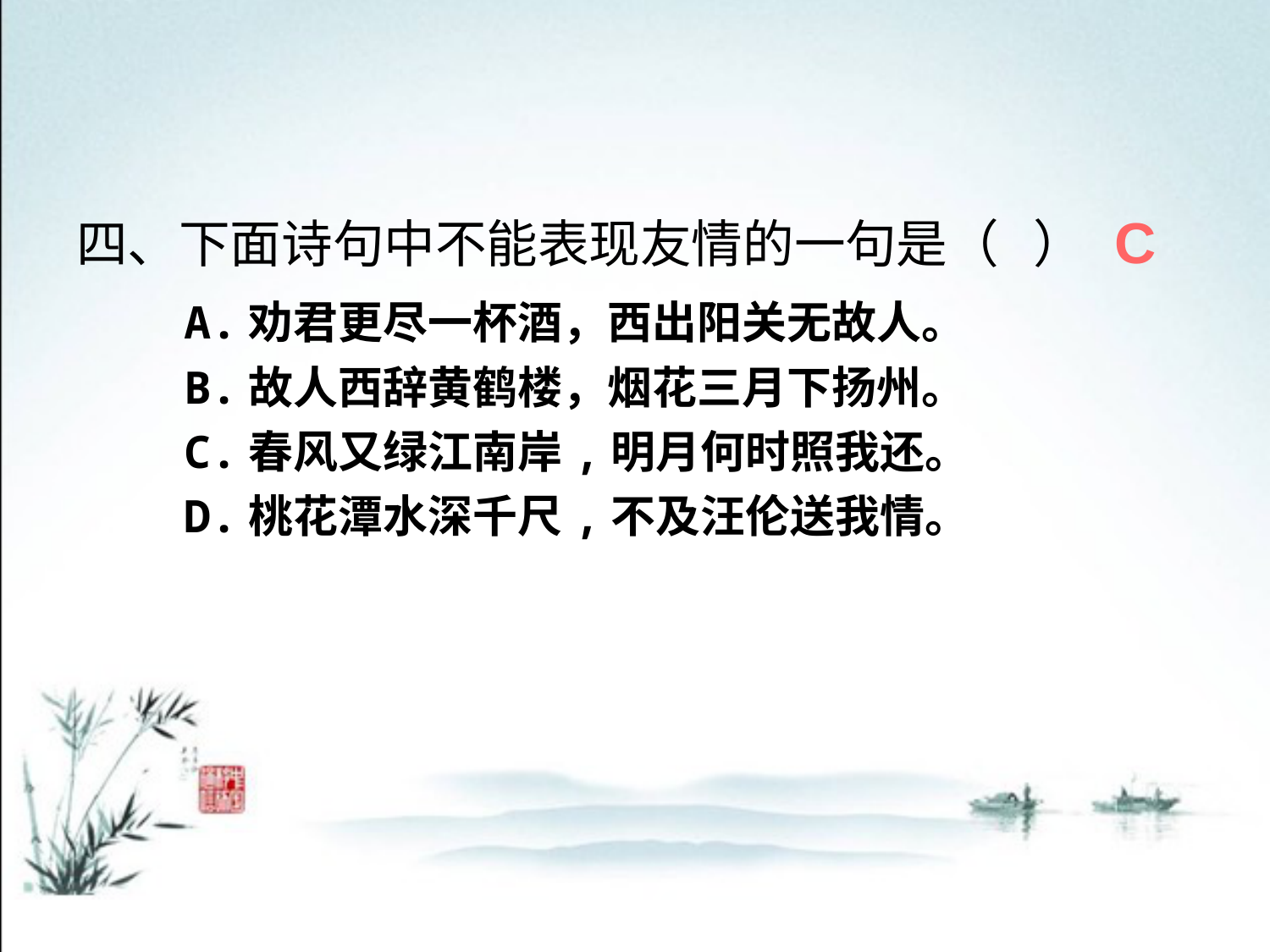

四、下面诗句中不能表现友情的一句是（   ）
    A.劝君更尽一杯酒，西出阳关无故人。
    B.故人西辞黄鹤楼，烟花三月下扬州。
    C.春风又绿江南岸,明月何时照我还。
    D.桃花潭水深千尺,不及汪伦送我情。
C